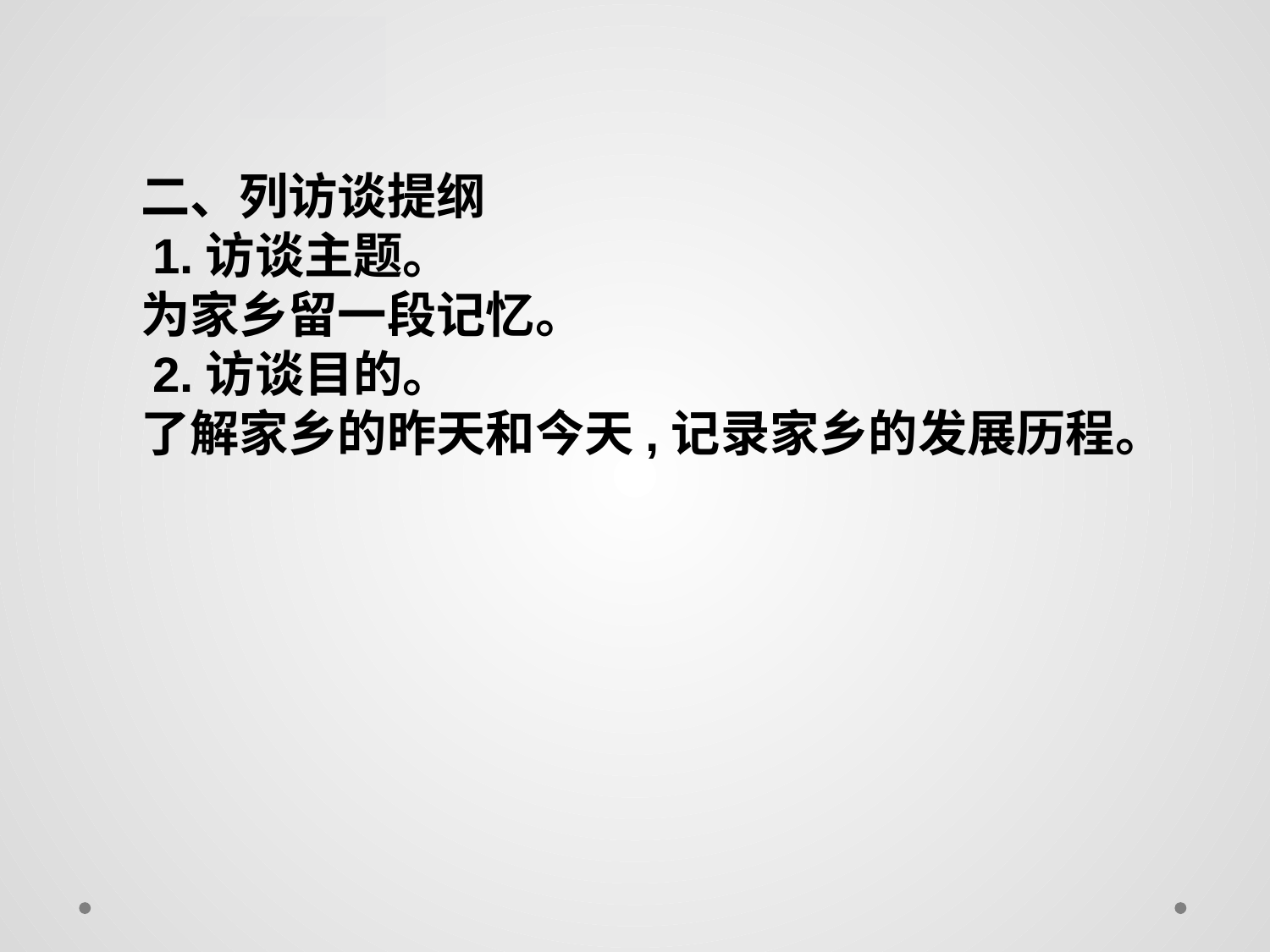

二、列访谈提纲
　　1.访谈主题。
　　为家乡留一段记忆。
　　2.访谈目的。
　　了解家乡的昨天和今天,记录家乡的发展历程。